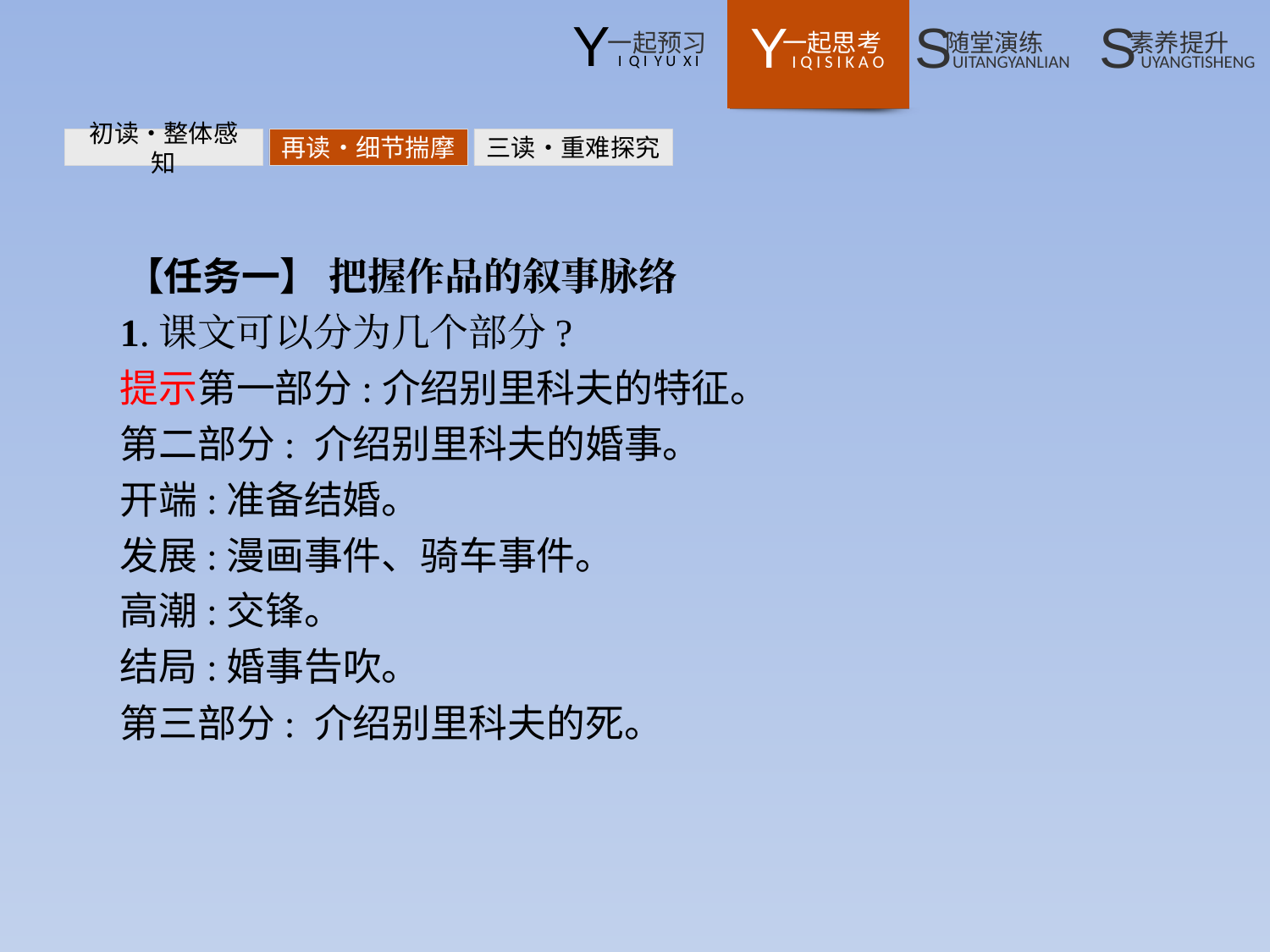

初读•整体感知
再读•细节揣摩
三读•重难探究
【任务一】 把握作品的叙事脉络
1.课文可以分为几个部分?
提示第一部分:介绍别里科夫的特征。
第二部分: 介绍别里科夫的婚事。
开端:准备结婚。
发展:漫画事件、骑车事件。
高潮:交锋。
结局:婚事告吹。
第三部分: 介绍别里科夫的死。